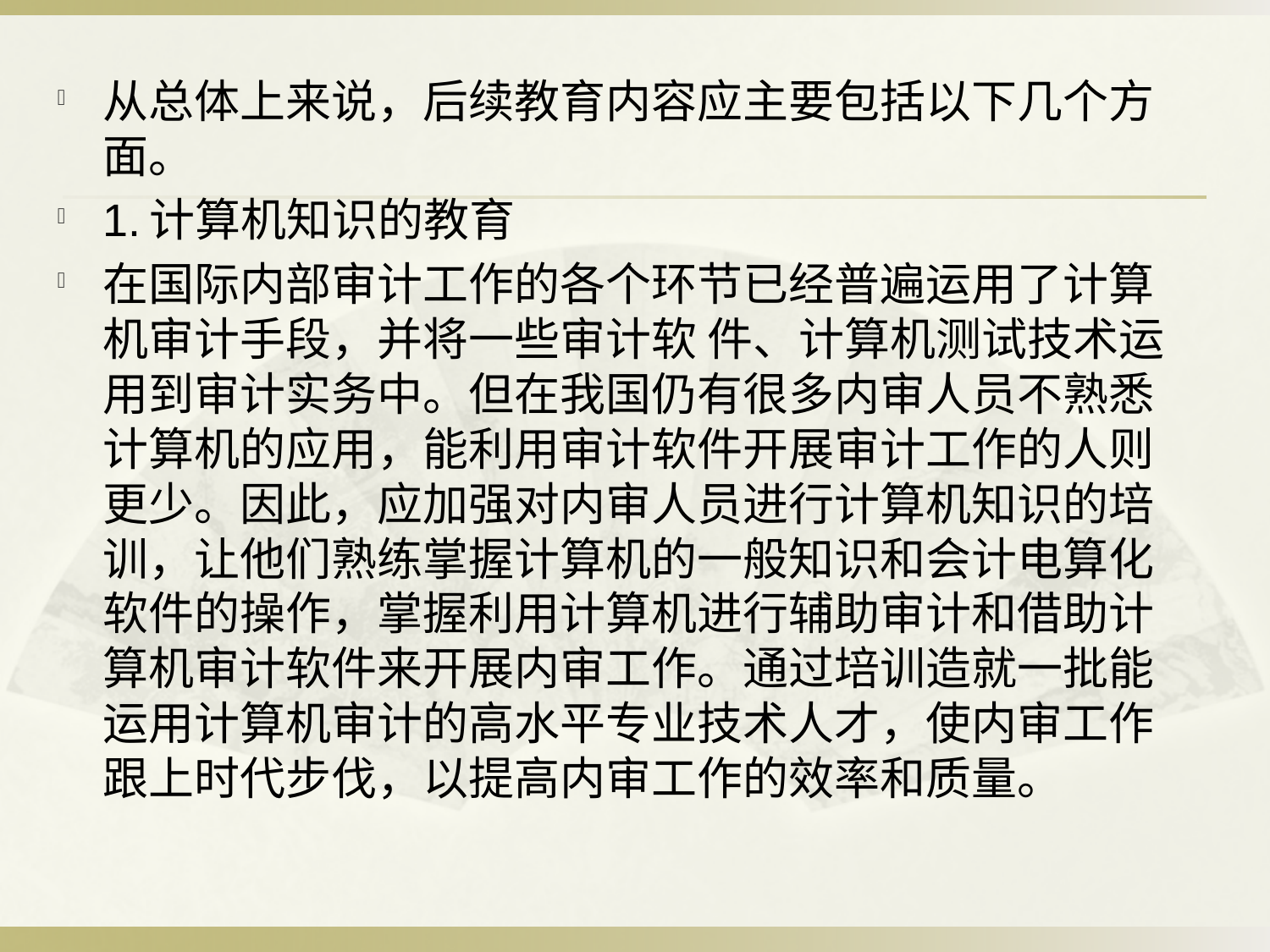

从总体上来说，后续教育内容应主要包括以下几个方面。
1.计算机知识的教育
在国际内部审计工作的各个环节已经普遍运用了计算机审计手段，并将一些审计软 件、计算机测试技术运用到审计实务中。但在我国仍有很多内审人员不熟悉计算机的应用，能利用审计软件开展审计工作的人则更少。因此，应加强对内审人员进行计算机知识的培训，让他们熟练掌握计算机的一般知识和会计电算化软件的操作，掌握利用计算机进行辅助审计和借助计算机审计软件来开展内审工作。通过培训造就一批能运用计算机审计的高水平专业技术人才，使内审工作跟上时代步伐，以提高内审工作的效率和质量。